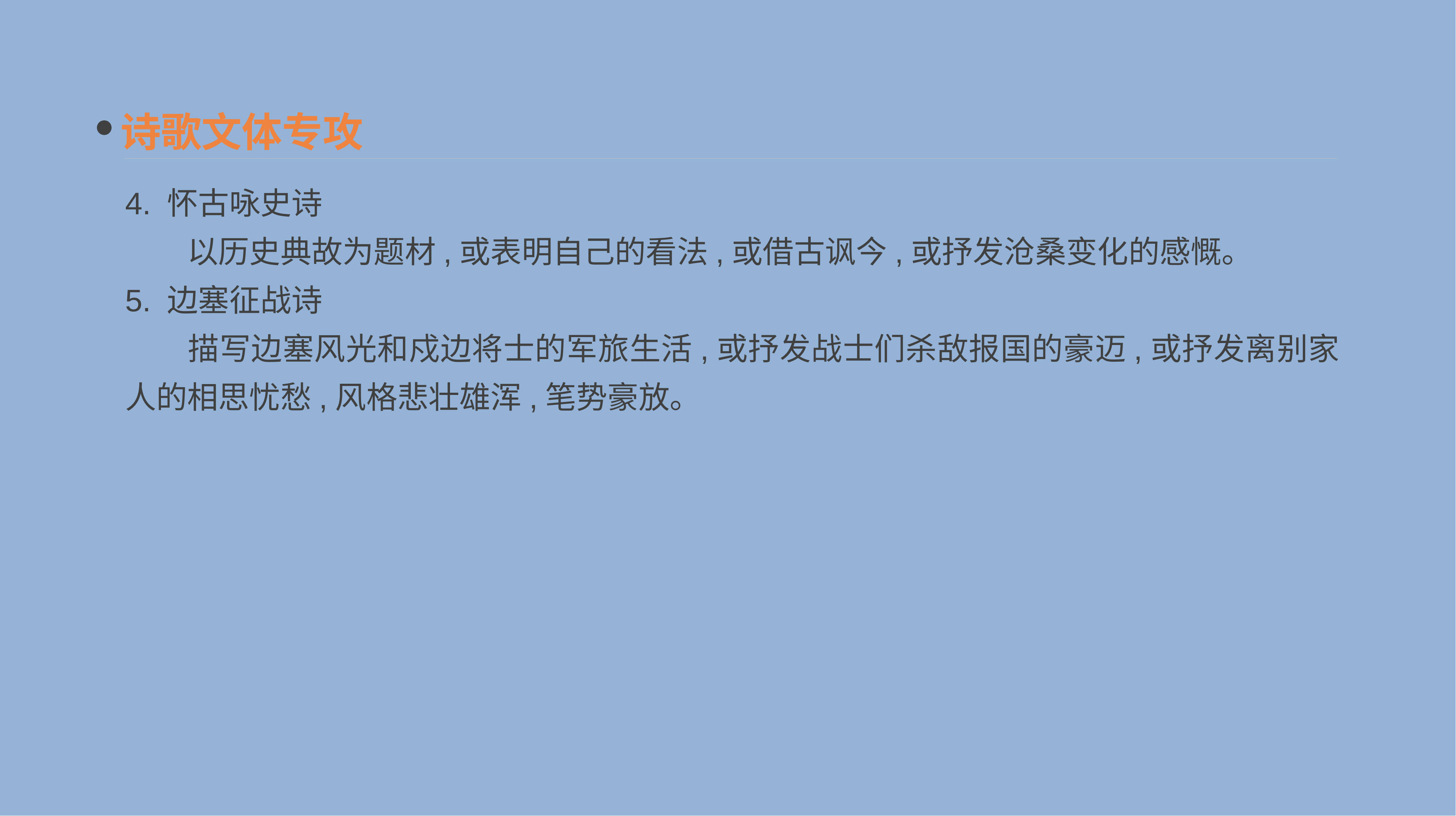

诗歌文体专攻

4. 怀古咏史诗
　　以历史典故为题材,或表明自己的看法,或借古讽今,或抒发沧桑变化的感慨。
5. 边塞征战诗
　　描写边塞风光和戍边将士的军旅生活,或抒发战士们杀敌报国的豪迈,或抒发离别家人的相思忧愁,风格悲壮雄浑,笔势豪放。